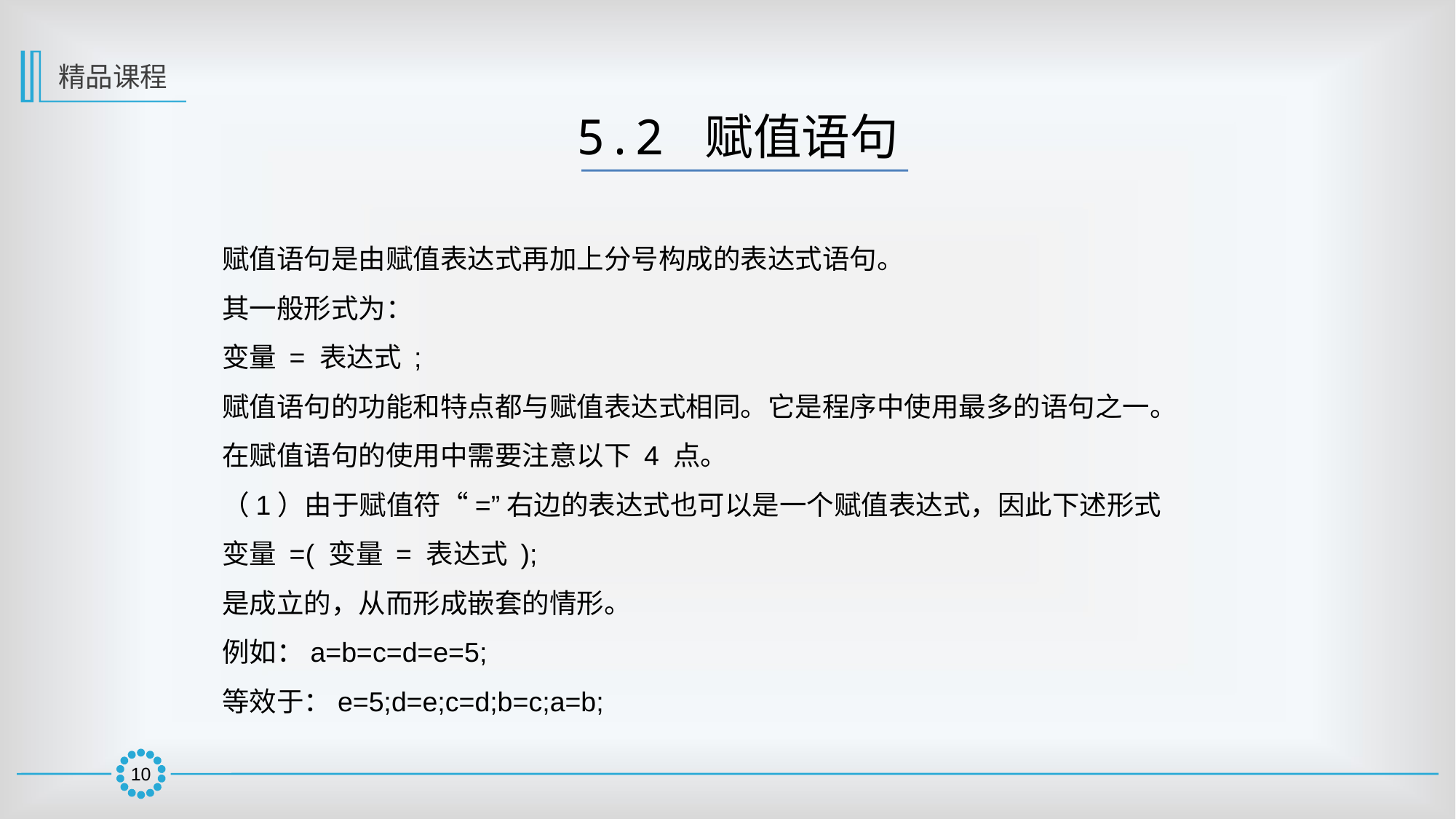

精品课程
5.2 赋值语句

   赋值语句是由赋值表达式再加上分号构成的表达式语句。
   其一般形式为：
   变量 = 表达式 ;
   赋值语句的功能和特点都与赋值表达式相同。它是程序中使用最多的语句之一。
   在赋值语句的使用中需要注意以下 4 点。
   （1）由于赋值符“=”右边的表达式也可以是一个赋值表达式，因此下述形式
   变量 =( 变量 = 表达式 );
   是成立的，从而形成嵌套的情形。
   例如：a=b=c=d=e=5;
   等效于：e=5;d=e;c=d;b=c;a=b;

10